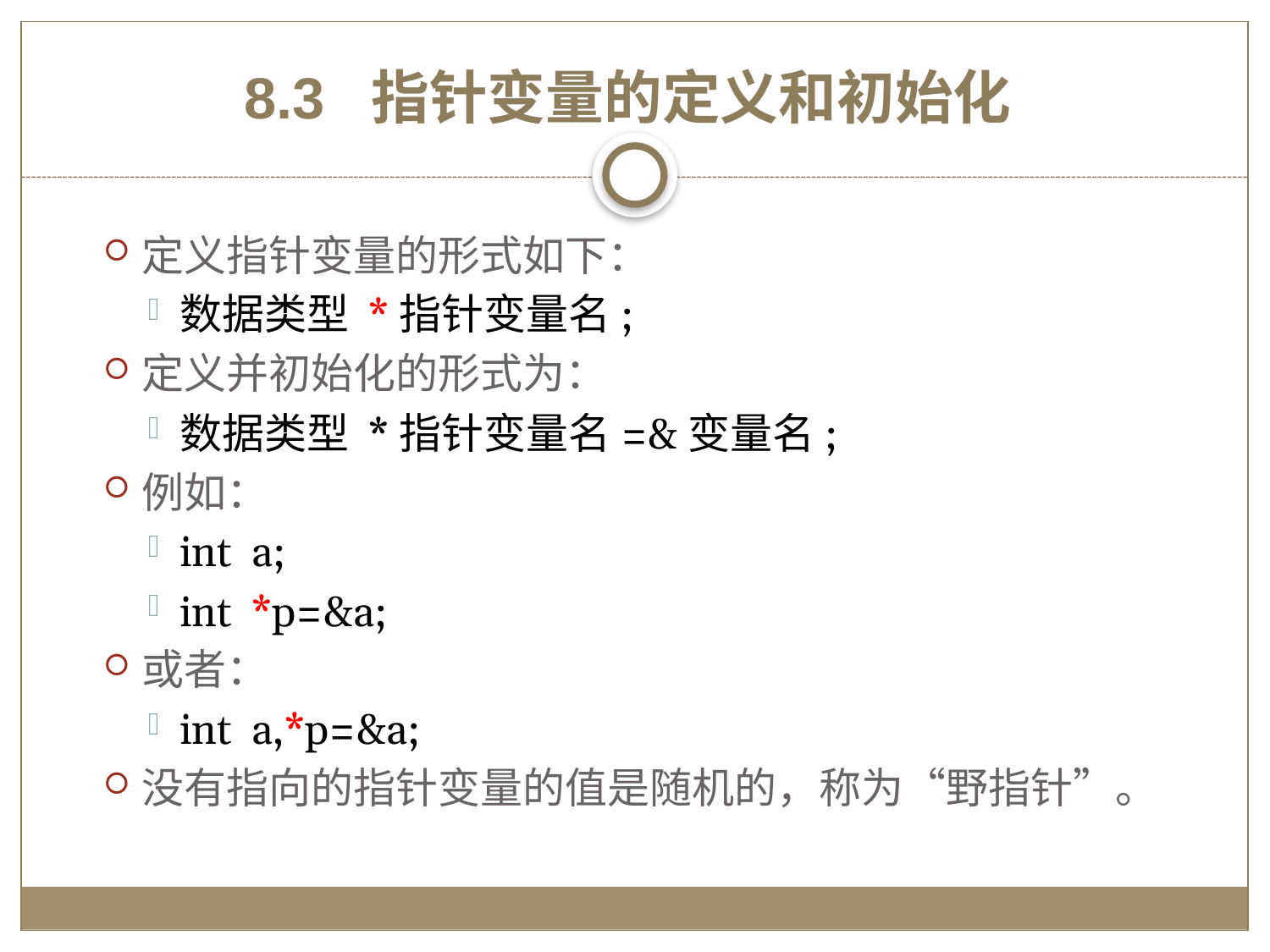

# 8.3  指针变量的定义和初始化
定义指针变量的形式如下：
数据类型 *指针变量名;
定义并初始化的形式为：
数据类型 *指针变量名=&变量名;
例如：
int  a;
int  *p=&a;
或者：
int  a,*p=&a;
没有指向的指针变量的值是随机的，称为“野指针”。